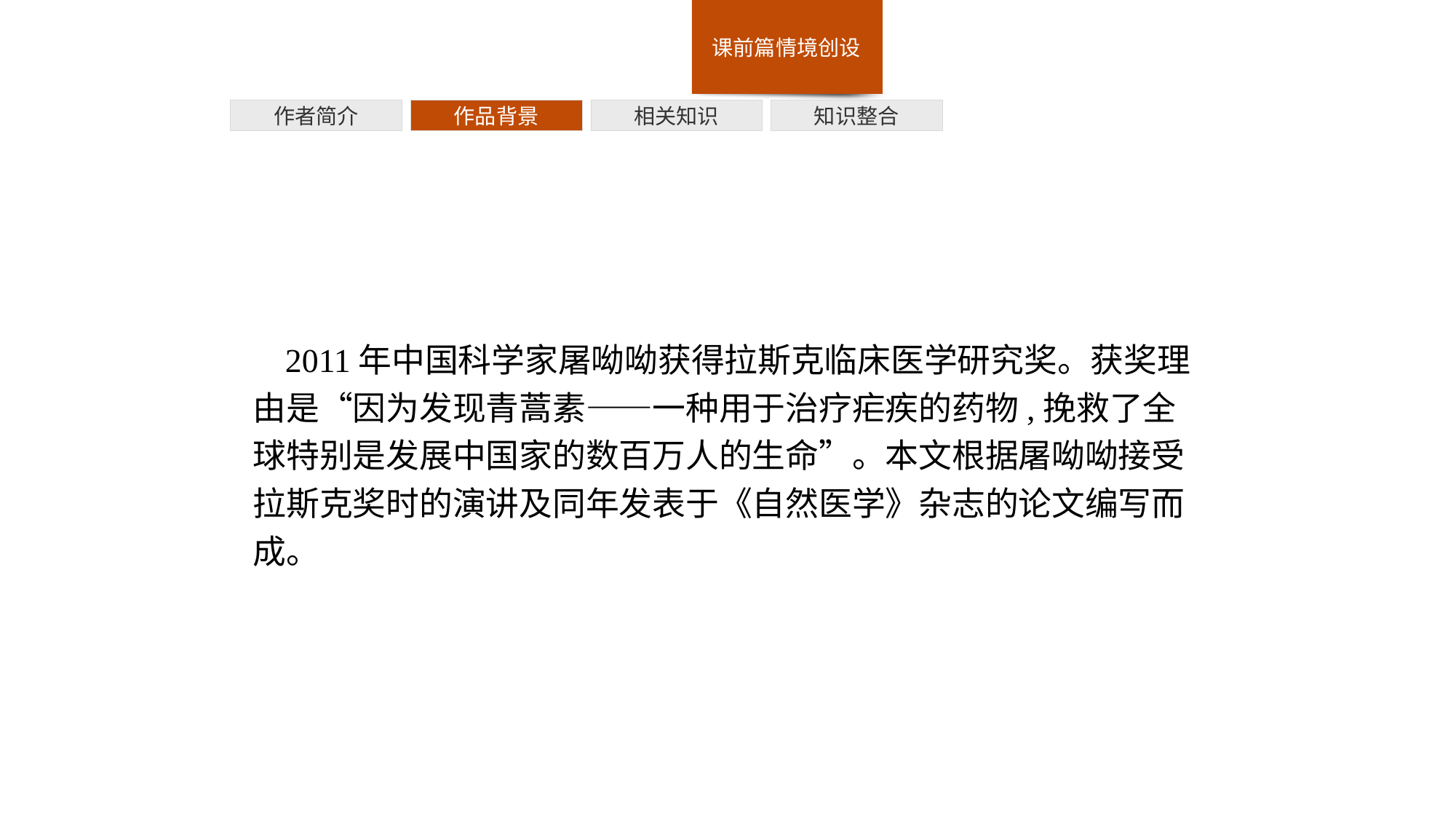

作者简介
作品背景
相关知识
知识整合
2011年中国科学家屠呦呦获得拉斯克临床医学研究奖。获奖理由是“因为发现青蒿素——一种用于治疗疟疾的药物,挽救了全球特别是发展中国家的数百万人的生命”。本文根据屠呦呦接受拉斯克奖时的演讲及同年发表于《自然医学》杂志的论文编写而成。